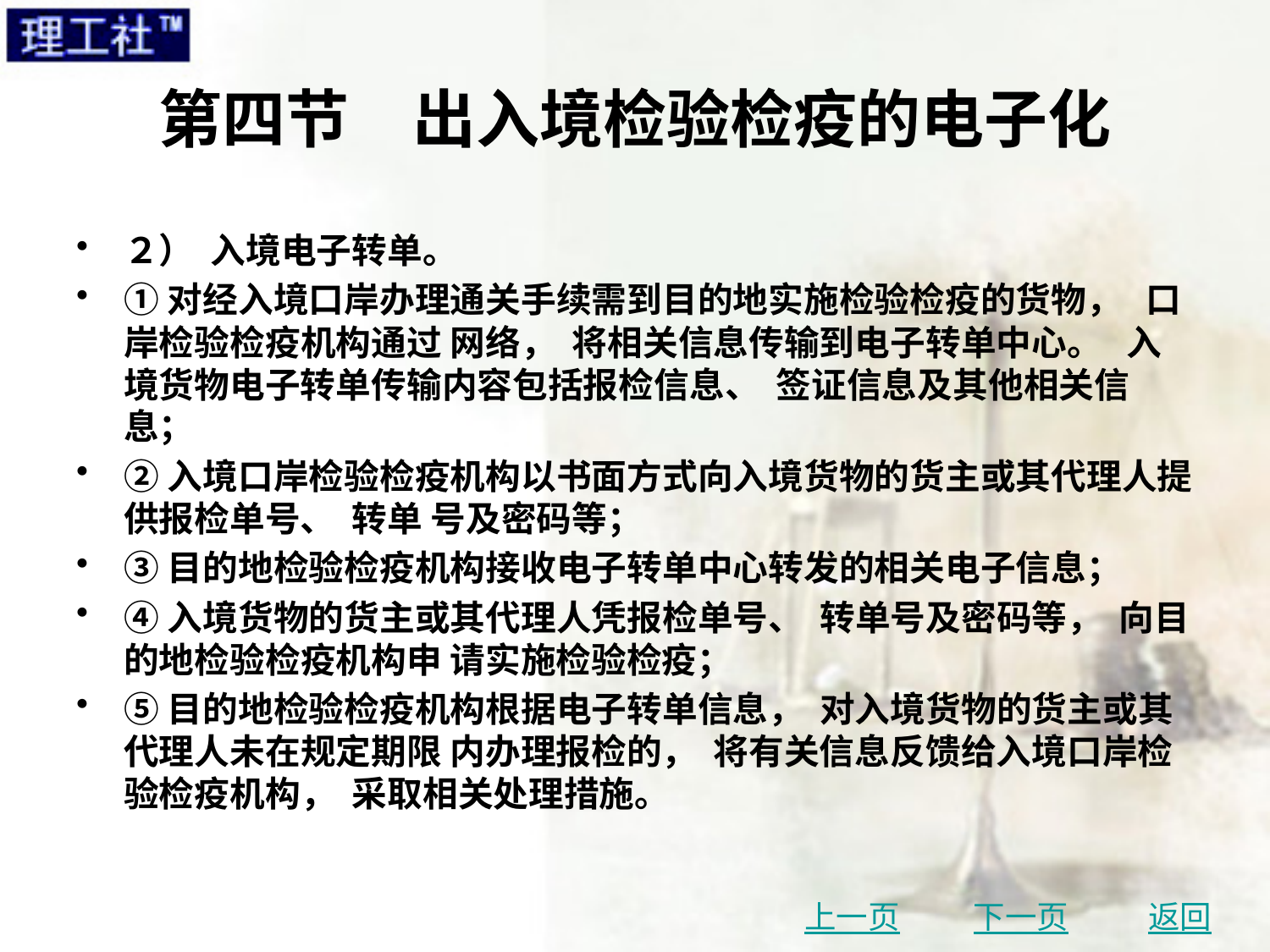

# 第四节　出入境检验检疫的电子化
２）  入境电子转单。
①对经入境口岸办理通关手续需到目的地实施检验检疫的货物，   口岸检验检疫机构通过 网络，  将相关信息传输到电子转单中心。   入境货物电子转单传输内容包括报检信息、  签证信息及其他相关信息；
②入境口岸检验检疫机构以书面方式向入境货物的货主或其代理人提供报检单号、  转单 号及密码等；
③目的地检验检疫机构接收电子转单中心转发的相关电子信息；
④入境货物的货主或其代理人凭报检单号、  转单号及密码等，  向目的地检验检疫机构申 请实施检验检疫；
⑤目的地检验检疫机构根据电子转单信息，  对入境货物的货主或其代理人未在规定期限 内办理报检的，  将有关信息反馈给入境口岸检验检疫机构，  采取相关处理措施。

上一页
下一页
返回